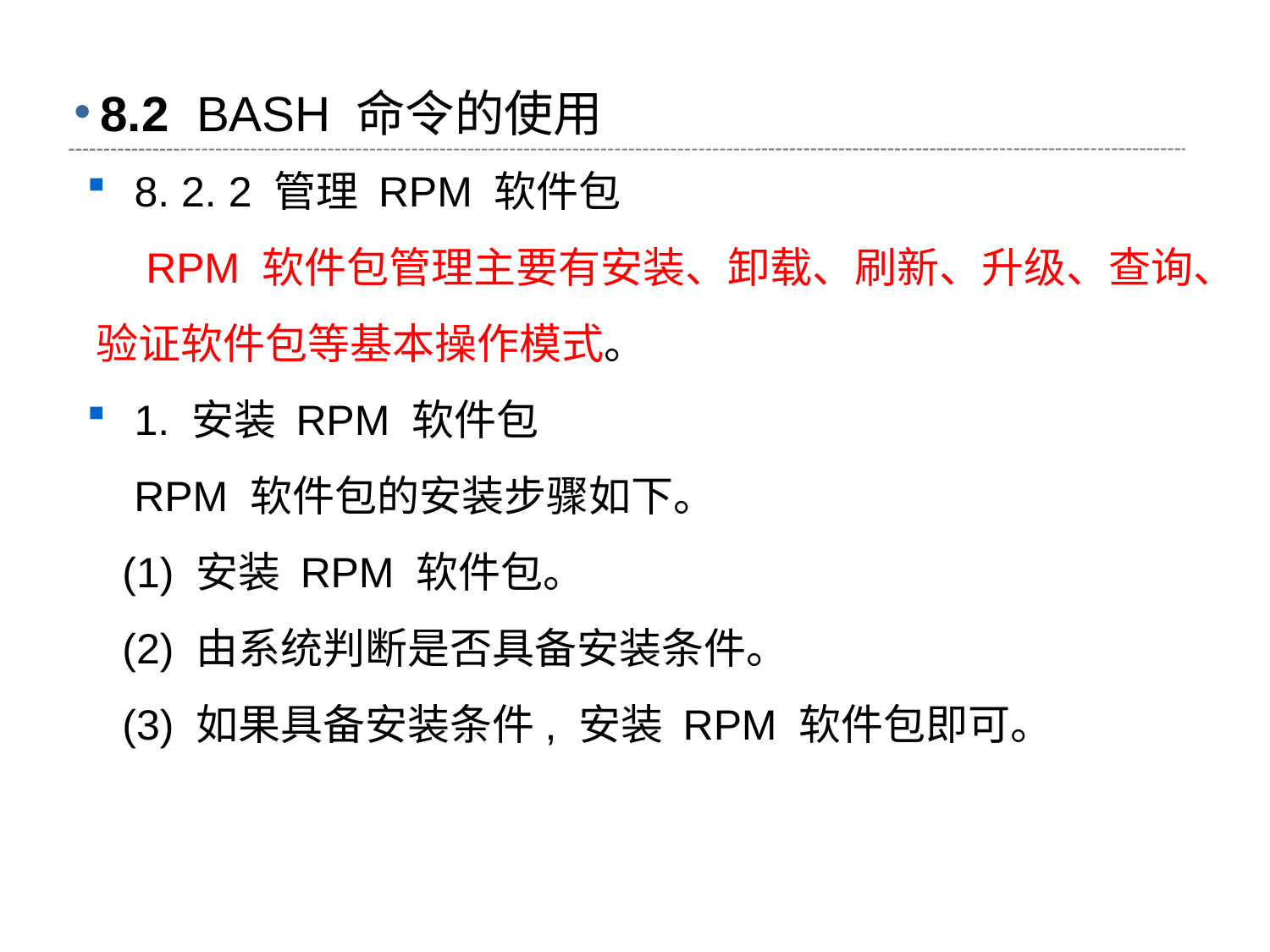

# 8.2  BASH 命令的使用

8. 2. 2 管理 RPM 软件包
     RPM 软件包管理主要有安装、卸载、刷新、升级、查询、 验证软件包等基本操作模式。
1. 安装 RPM 软件包
    RPM 软件包的安装步骤如下。
   (1) 安装 RPM 软件包。
   (2) 由系统判断是否具备安装条件。
   (3) 如果具备安装条件, 安装 RPM 软件包即可。